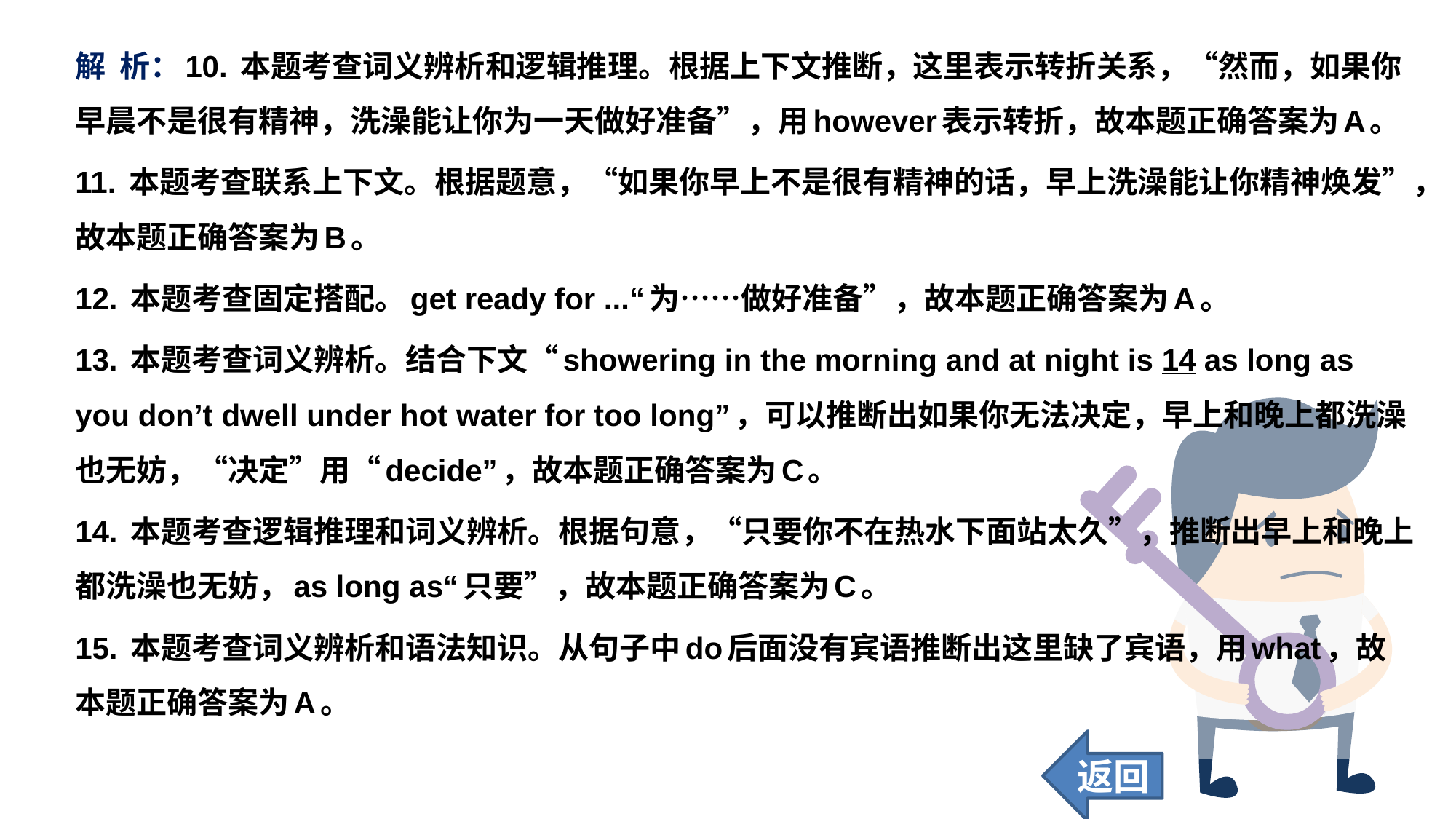

解  析：10. 本题考查词义辨析和逻辑推理。根据上下文推断，这里表示转折关系，“然而，如果你早晨不是很有精神，洗澡能让你为一天做好准备”，用however表示转折，故本题正确答案为A。
11. 本题考查联系上下文。根据题意，“如果你早上不是很有精神的话，早上洗澡能让你精神焕发”，故本题正确答案为B。
12. 本题考查固定搭配。get ready for ...“为……做好准备”，故本题正确答案为A。
13. 本题考查词义辨析。结合下文“showering in the morning and at night is 14 as long as you don’t dwell under hot water for too long”，可以推断出如果你无法决定，早上和晚上都洗澡也无妨，“决定”用“decide”，故本题正确答案为C。
14. 本题考查逻辑推理和词义辨析。根据句意，“只要你不在热水下面站太久”，推断出早上和晚上都洗澡也无妨，as long as“只要”，故本题正确答案为C。
15. 本题考查词义辨析和语法知识。从句子中do后面没有宾语推断出这里缺了宾语，用what，故本题正确答案为A。

返回
70